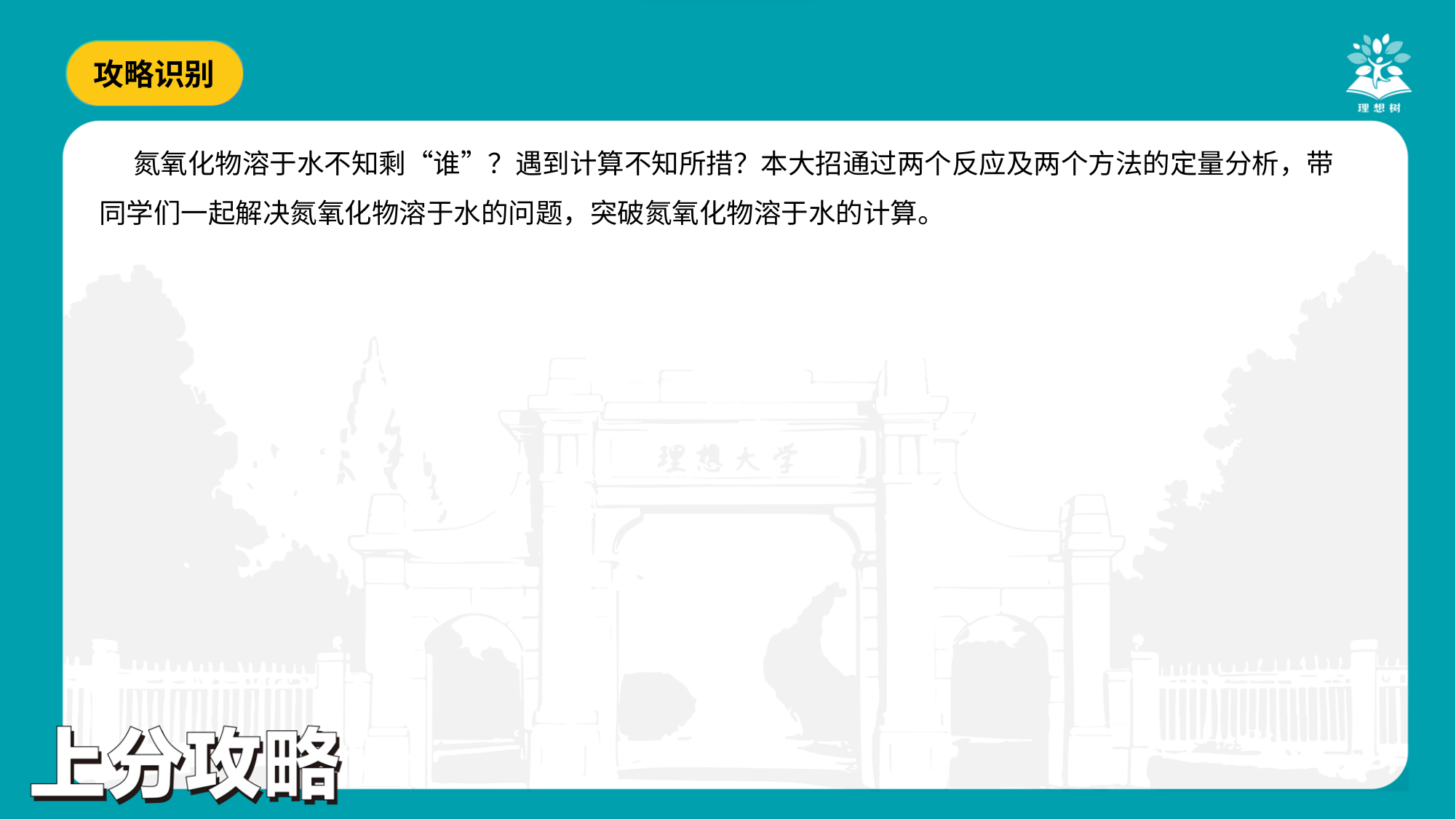

氮氧化物溶于水不知剩“谁”？遇到计算不知所措？本大招通过两个反应及两个方法的定量分析，带
同学们一起解决氮氧化物溶于水的问题，突破氮氧化物溶于水的计算。